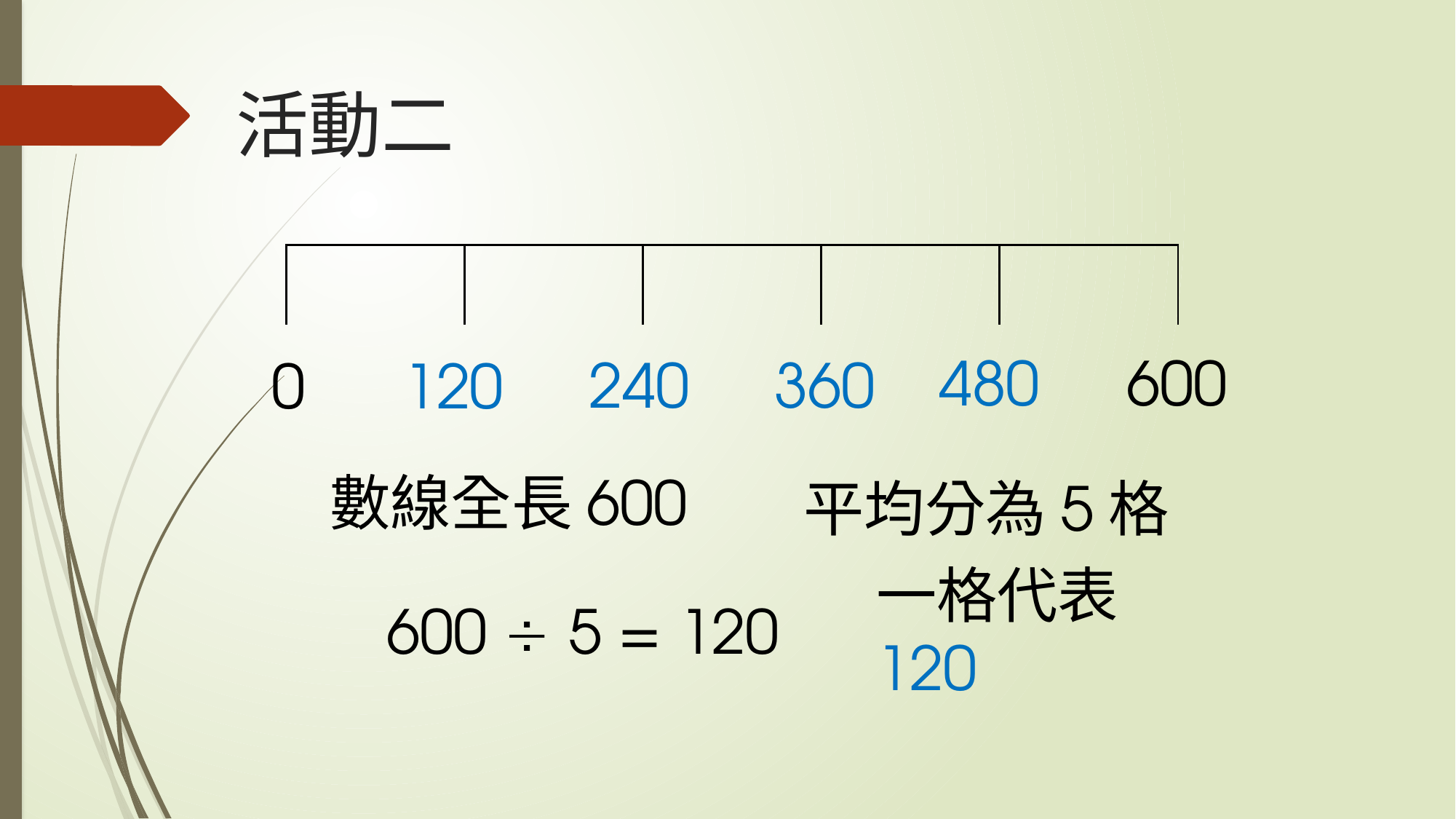

# 活動二
|  |  |  |  |  |  |  |  |  |  |
| --- | --- | --- | --- | --- | --- | --- | --- | --- | --- |
|  |  |  |  |  |  |  |  |  |  |
480
600
240
360
0
120
數線全長600
平均分為5格
600 ÷ 5 = 120
一格代表 120